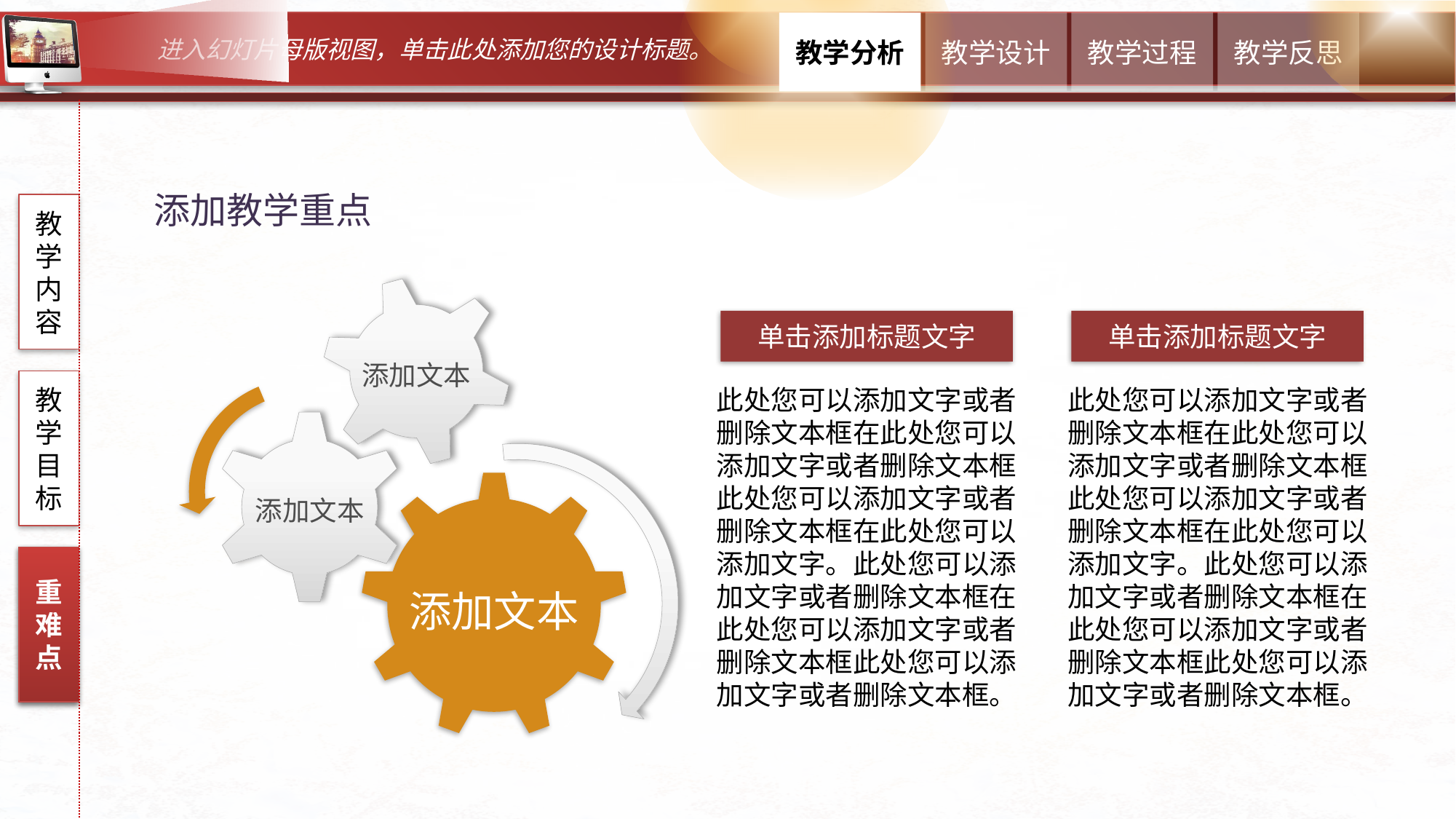

添加教学重点
教学内容
添加文本
单击添加标题文字
单击添加标题文字

教学目标
此处您可以添加文字或者删除文本框在此处您可以添加文字或者删除文本框此处您可以添加文字或者删除文本框在此处您可以添加文字。此处您可以添加文字或者删除文本框在此处您可以添加文字或者删除文本框此处您可以添加文字或者删除文本框。
此处您可以添加文字或者删除文本框在此处您可以添加文字或者删除文本框此处您可以添加文字或者删除文本框在此处您可以添加文字。此处您可以添加文字或者删除文本框在此处您可以添加文字或者删除文本框此处您可以添加文字或者删除文本框。
添加文本

添加文本
重难点
重难点